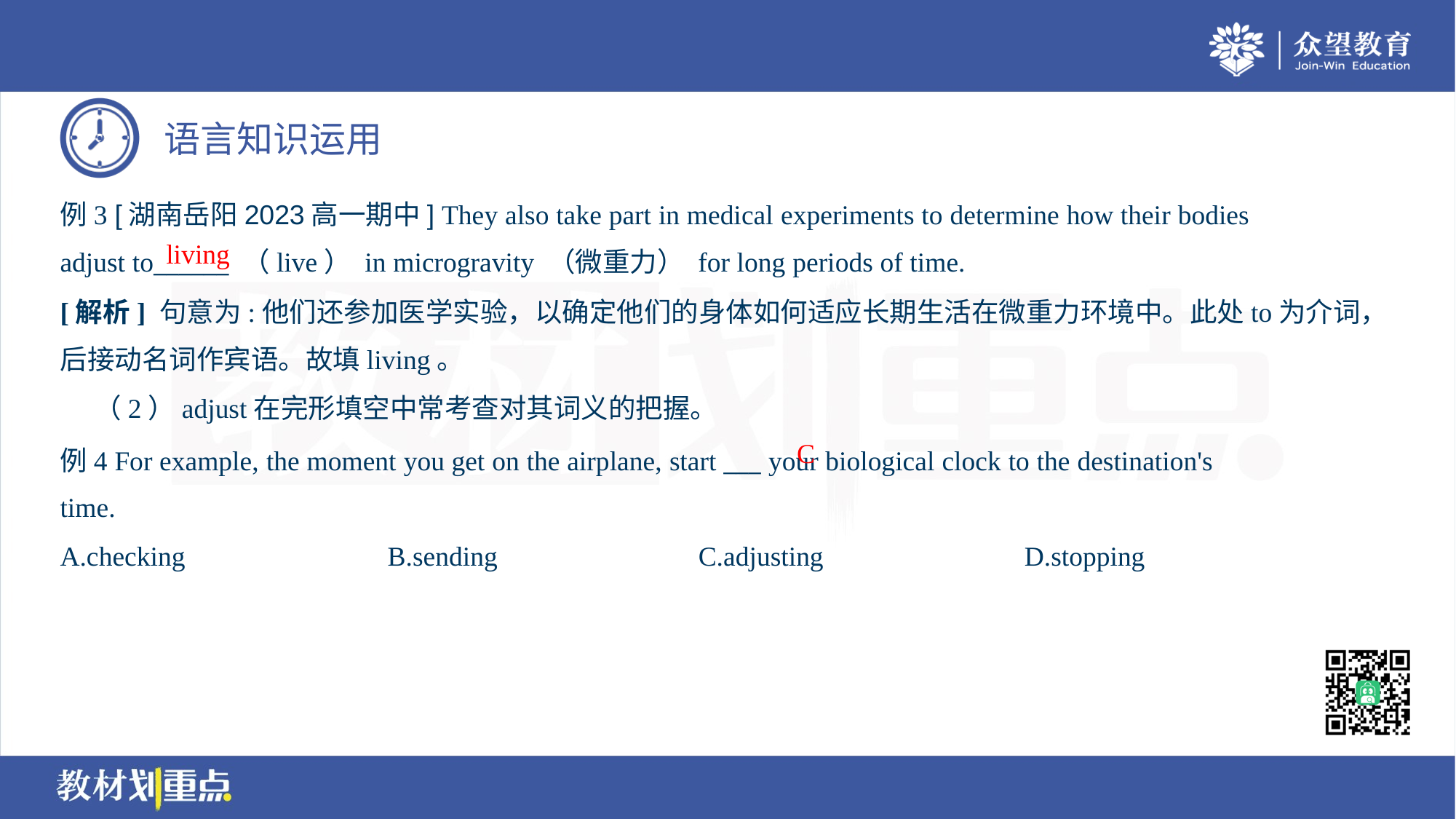

例3 [湖南岳阳2023高一期中] They also take part in medical experiments to determine how their bodies
adjust to______ （live） in microgravity （微重力） for long periods of time.
living
[解析] 句意为:他们还参加医学实验，以确定他们的身体如何适应长期生活在微重力环境中。此处to为介词，
后接动名词作宾语。故填living。
    （2）adjust在完形填空中常考查对其词义的把握。
C
例4 For example, the moment you get on the airplane, start ___ your biological clock to the destination's
time.
A.checking	B.sending	C.adjusting	D.stopping